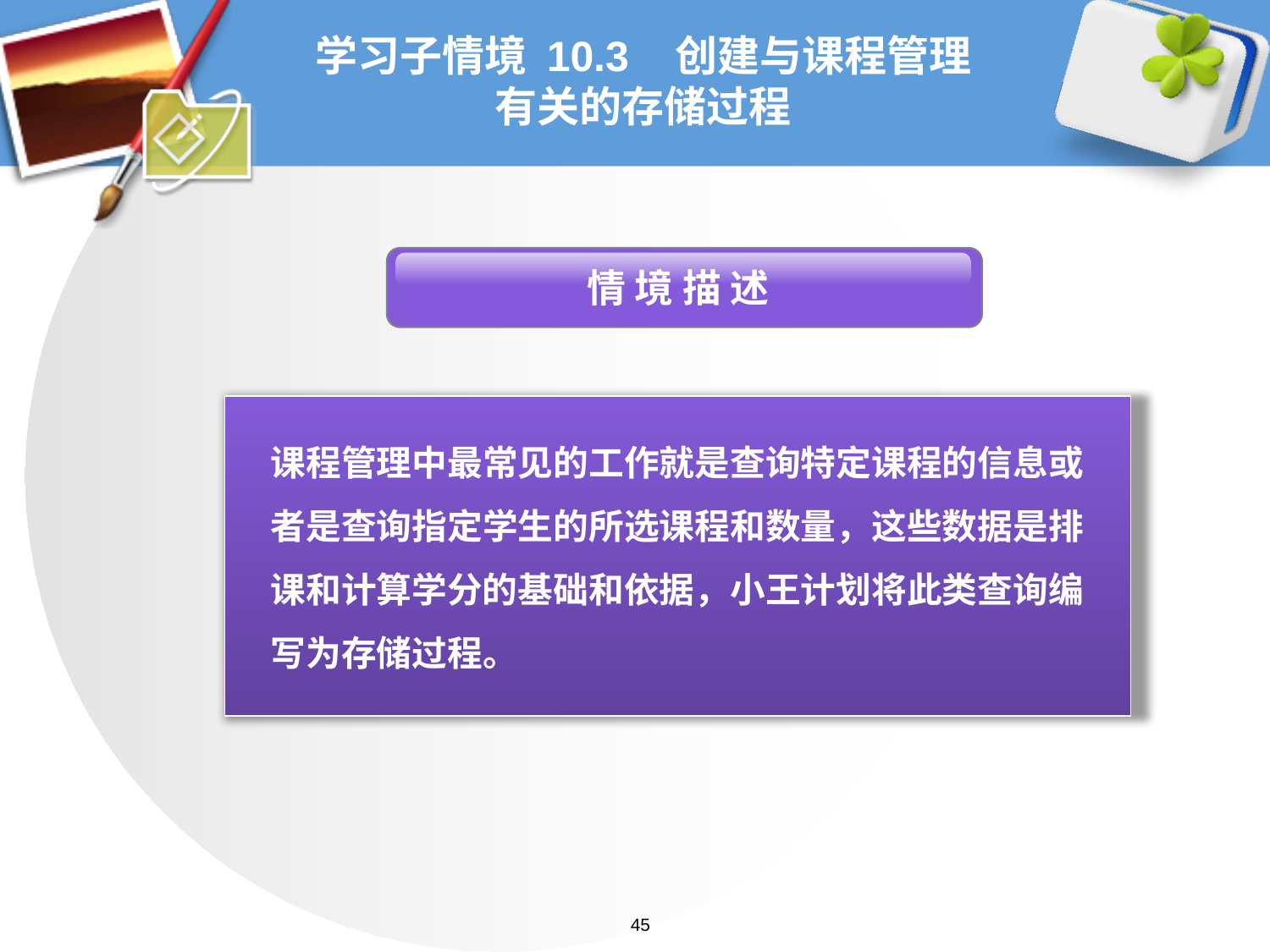

# 学习子情境 10.3   创建与课程管理有关的存储过程

  情 境 描 述

课程管理中最常见的工作就是查询特定课程的信息或者是查询指定学生的所选课程和数量，这些数据是排课和计算学分的基础和依据，小王计划将此类查询编写为存储过程。
45